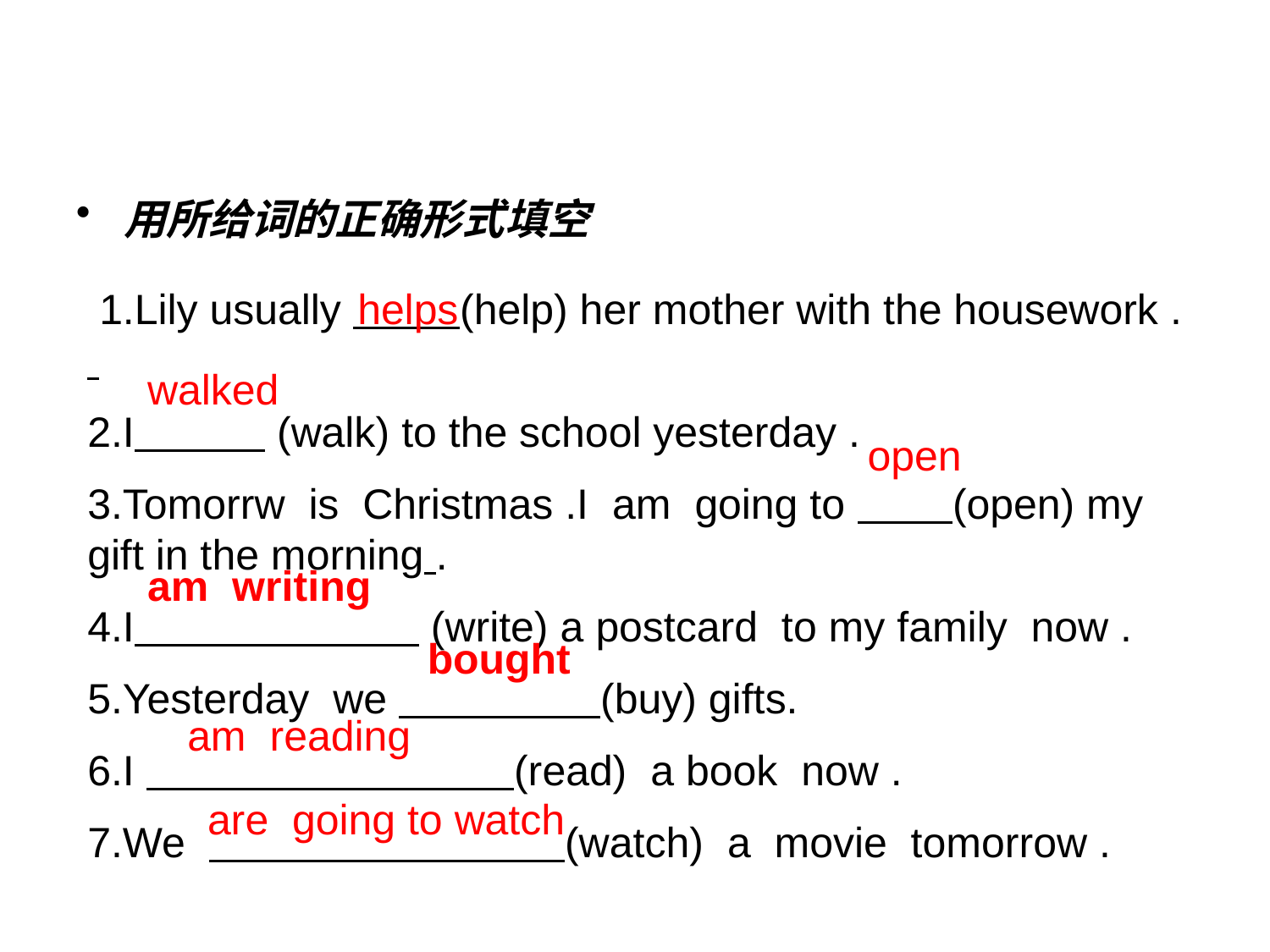

用所给词的正确形式填空
 1.Lily usually          (help) her mother with the housework .
2.I            (walk) to the school yesterday .
3.Tomorrw  is  Christmas .I  am  going to         (open) my gift in the morning .
4.I                         (write) a postcard  to my family  now .
5.Yesterday  we                  (buy) gifts.
6.I                                (read)  a book  now .
7.We                                (watch)  a  movie  tomorrow .
helps

walked
open
am  writing
bought
am  reading
are  going to watch